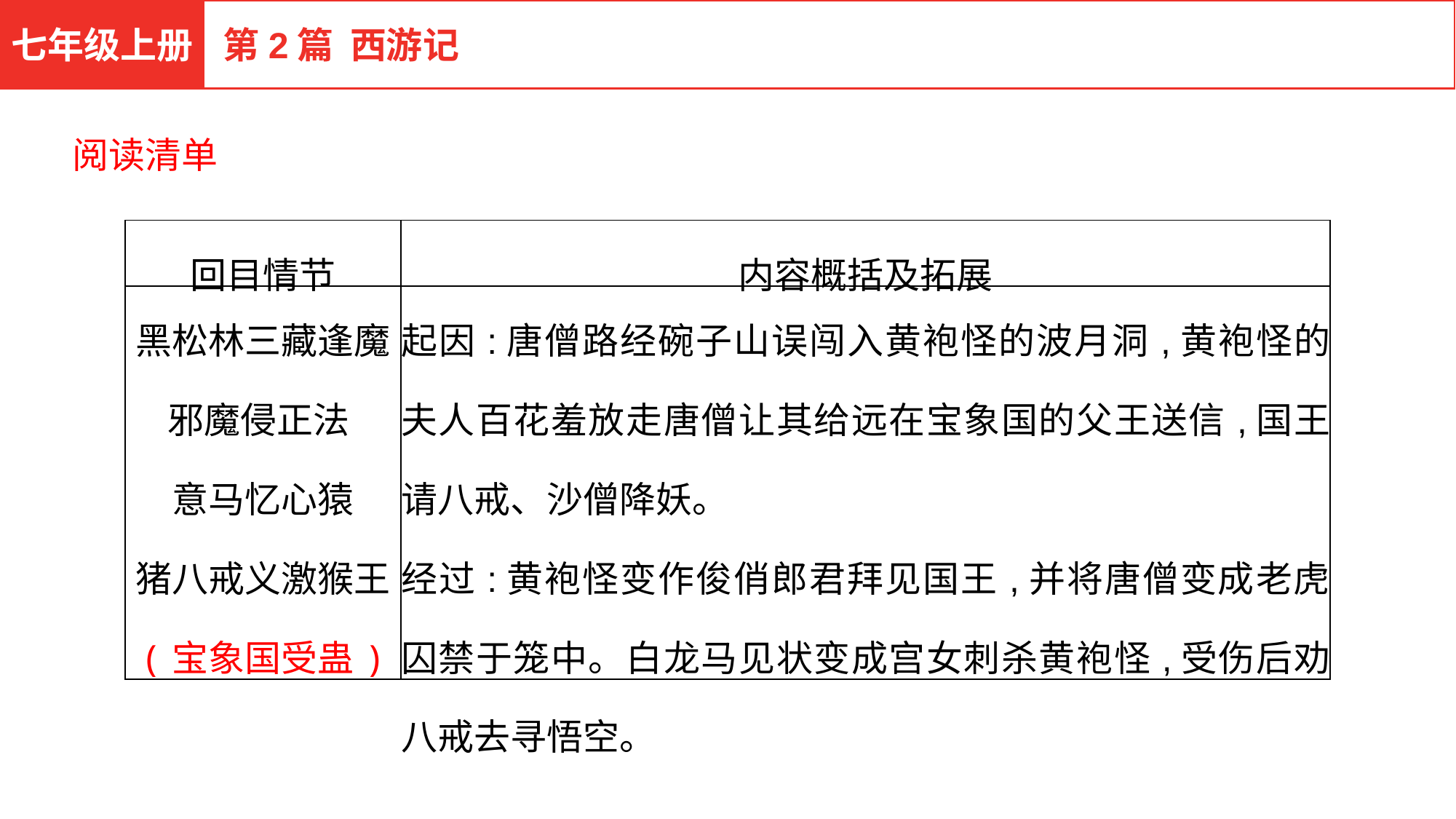

七年级上册
第2篇  西游记
阅读清单
| 回目情节 | 内容概括及拓展 |
| --- | --- |
| 黑松林三藏逢魔 邪魔侵正法 意马忆心猿 猪八戒义激猴王 (宝象国受蛊) | 起因:唐僧路经碗子山误闯入黄袍怪的波月洞,黄袍怪的夫人百花羞放走唐僧让其给远在宝象国的父王送信,国王请八戒、沙僧降妖。 经过:黄袍怪变作俊俏郎君拜见国王,并将唐僧变成老虎囚禁于笼中。白龙马见状变成宫女刺杀黄袍怪,受伤后劝八戒去寻悟空。 |